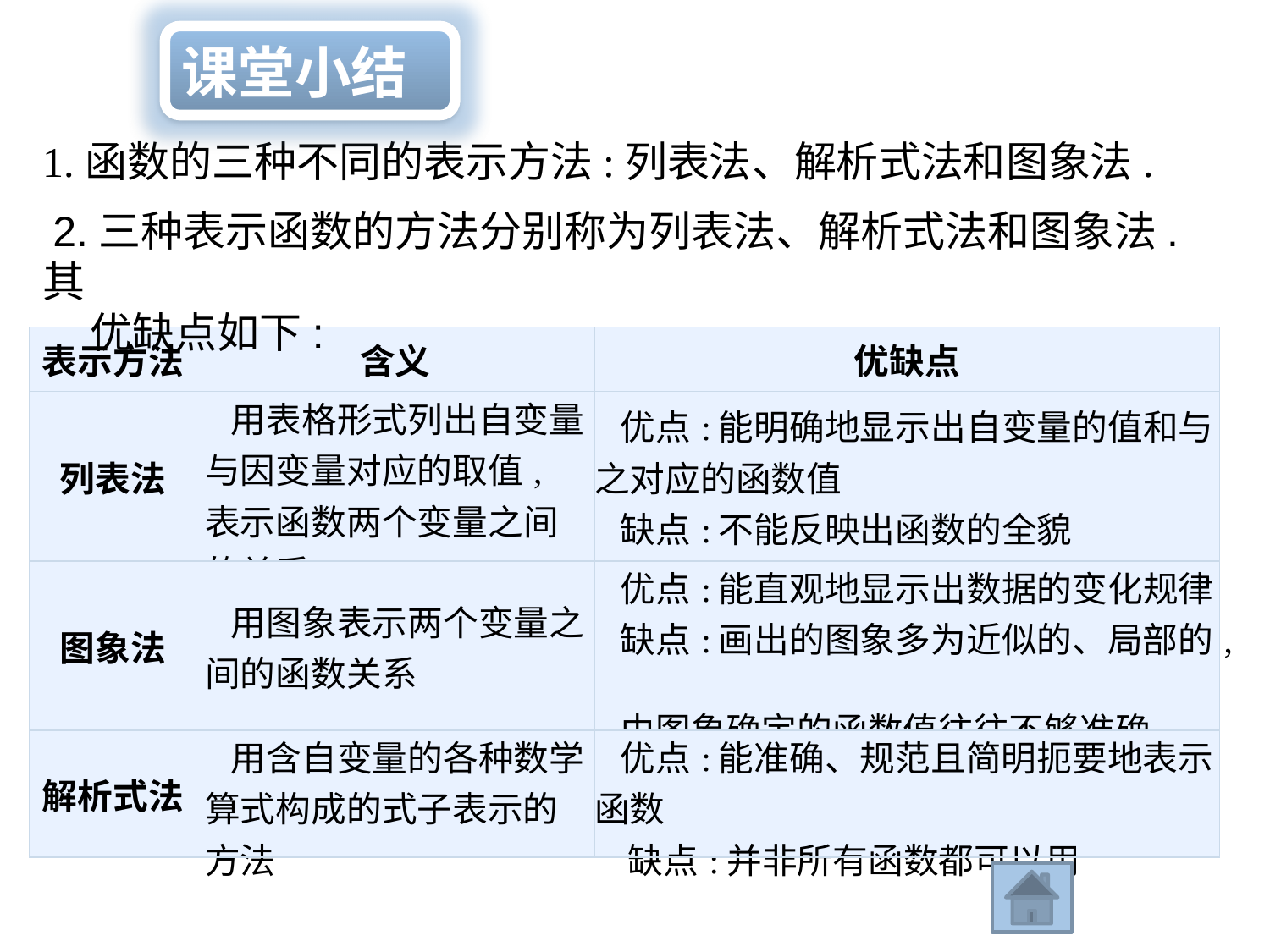

课堂小结
 1.函数的三种不同的表示方法:列表法、解析式法和图象法.
 2.三种表示函数的方法分别称为列表法、解析式法和图象法.其
    优缺点如下:
| 表示方法 | 含义 | 优缺点 |
| --- | --- | --- |
| 列表法 | 用表格形式列出自变量与因变量对应的取值,表示函数两个变量之间的关系 | 优点:能明确地显示出自变量的值和与之对应的函数值 缺点:不能反映出函数的全貌 |
| 图象法 | 用图象表示两个变量之间的函数关系 | 优点:能直观地显示出数据的变化规律 缺点:画出的图象多为近似的、局部的, 由图象确定的函数值往往不够准确 |
| 解析式法 | 用含自变量的各种数学算式构成的式子表示的方法 | 优点:能准确、规范且简明扼要地表示函数 缺点:并非所有函数都可以用 |